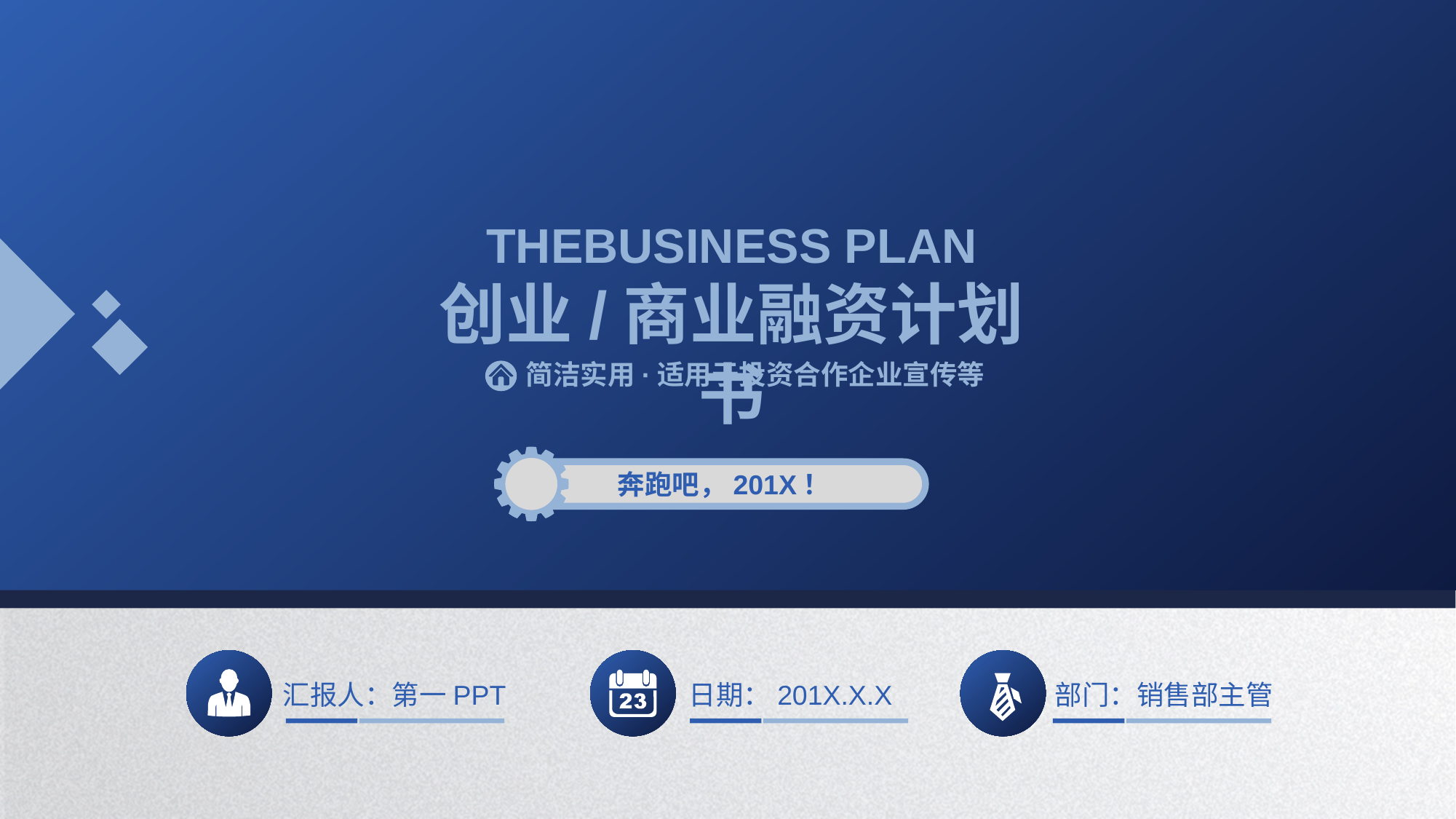

THEBUSINESS PLAN
创业/商业融资计划书

简洁实用·适用于投资合作企业宣传等

奔跑吧，201X！

汇报人：第一PPT
日期：201X.X.X
部门：销售部主管

延时符